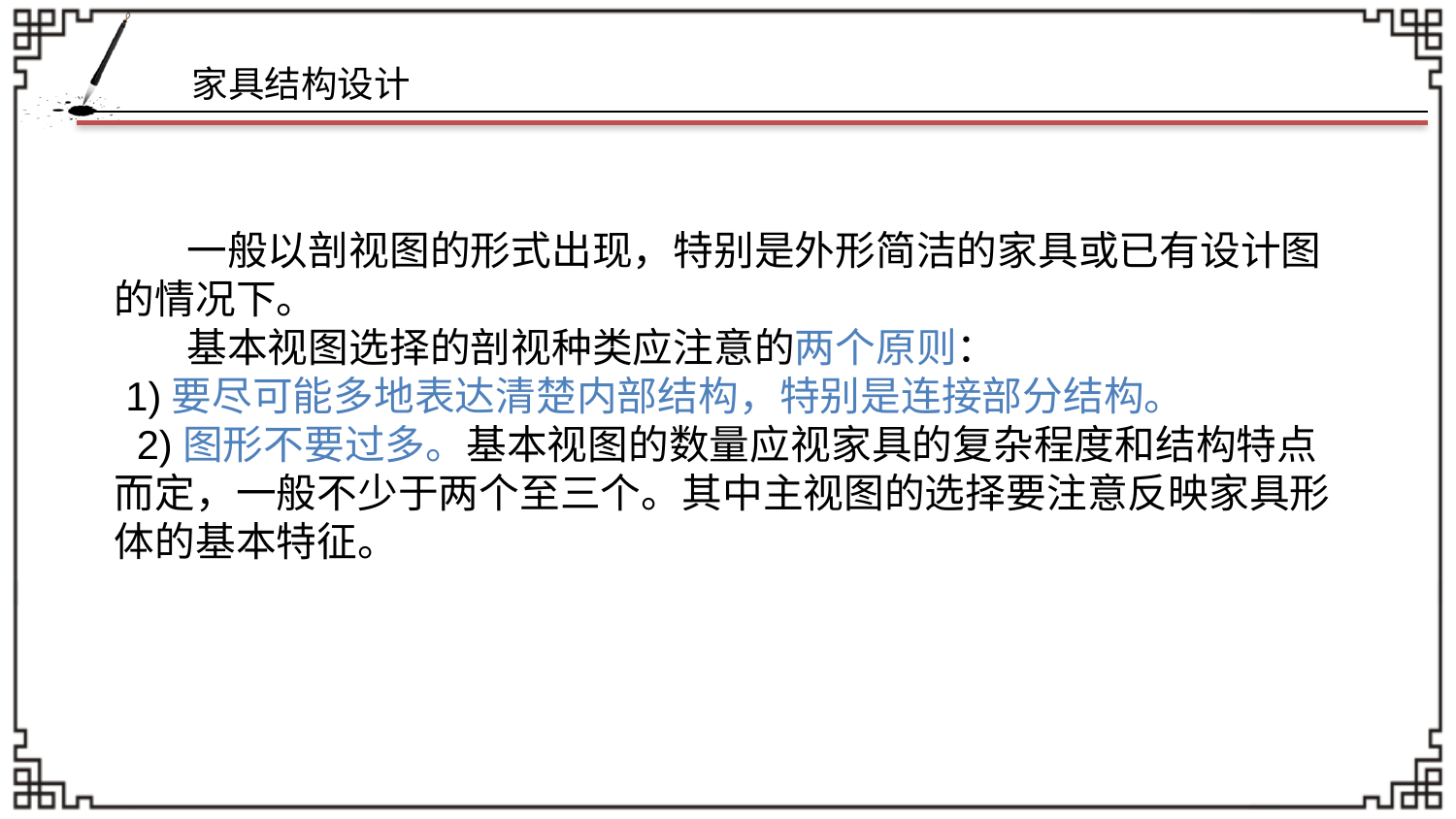

一般以剖视图的形式出现，特别是外形简洁的家具或已有设计图的情况下。
       基本视图选择的剖视种类应注意的两个原则：
 1)要尽可能多地表达清楚内部结构，特别是连接部分结构。
  2)图形不要过多。基本视图的数量应视家具的复杂程度和结构特点而定，一般不少于两个至三个。其中主视图的选择要注意反映家具形体的基本特征。